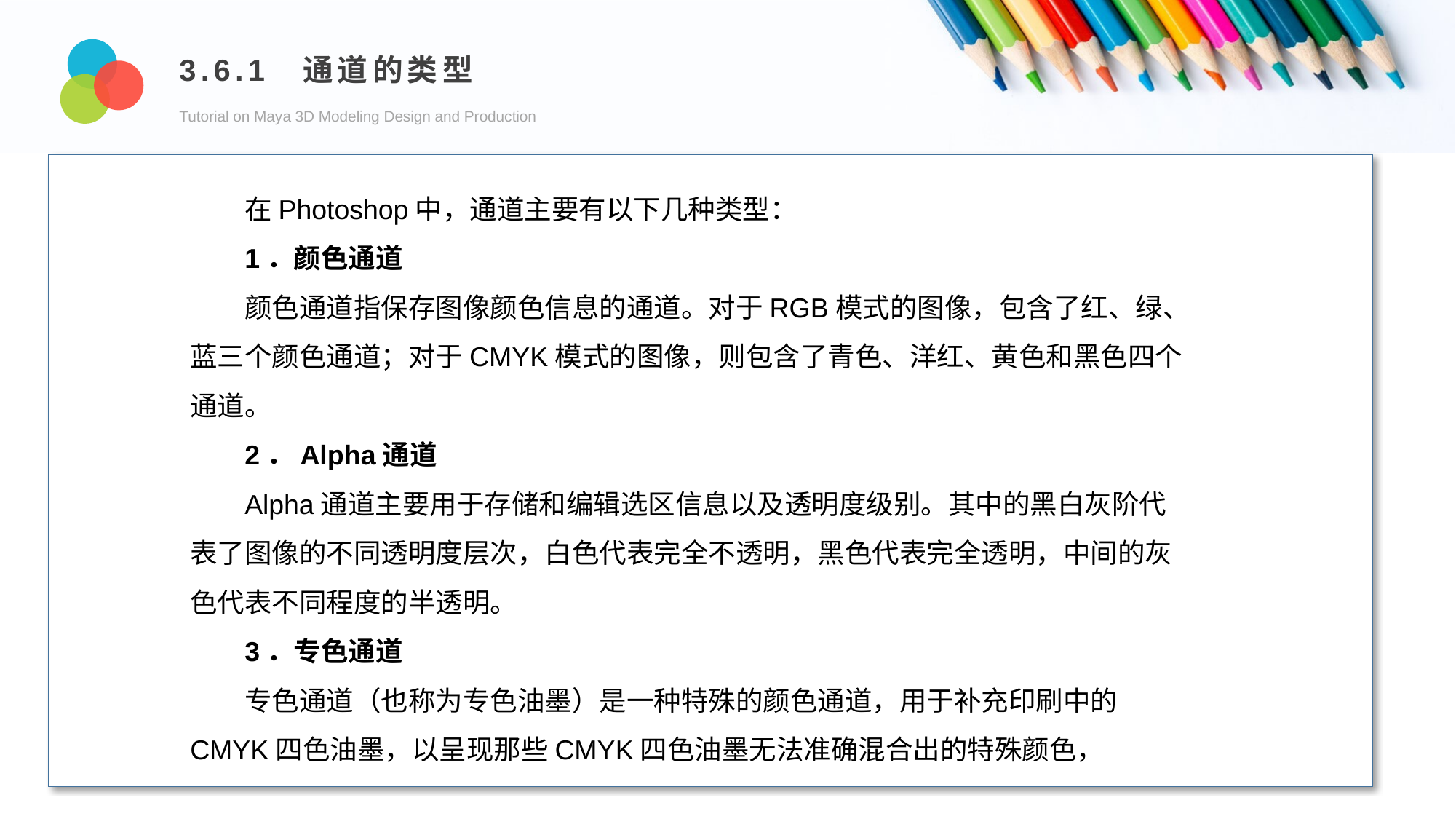

3.6.1  通道的类型
Tutorial on Maya 3D Modeling Design and Production
Design and Production
在Photoshop中，通道主要有以下几种类型：
1．颜色通道
颜色通道指保存图像颜色信息的通道。对于RGB模式的图像，包含了红、绿、蓝三个颜色通道；对于CMYK模式的图像，则包含了青色、洋红、黄色和黑色四个通道。
2．Alpha通道
Alpha通道主要用于存储和编辑选区信息以及透明度级别。其中的黑白灰阶代表了图像的不同透明度层次，白色代表完全不透明，黑色代表完全透明，中间的灰色代表不同程度的半透明。
3．专色通道
专色通道（也称为专色油墨）是一种特殊的颜色通道，用于补充印刷中的CMYK四色油墨，以呈现那些CMYK四色油墨无法准确混合出的特殊颜色，